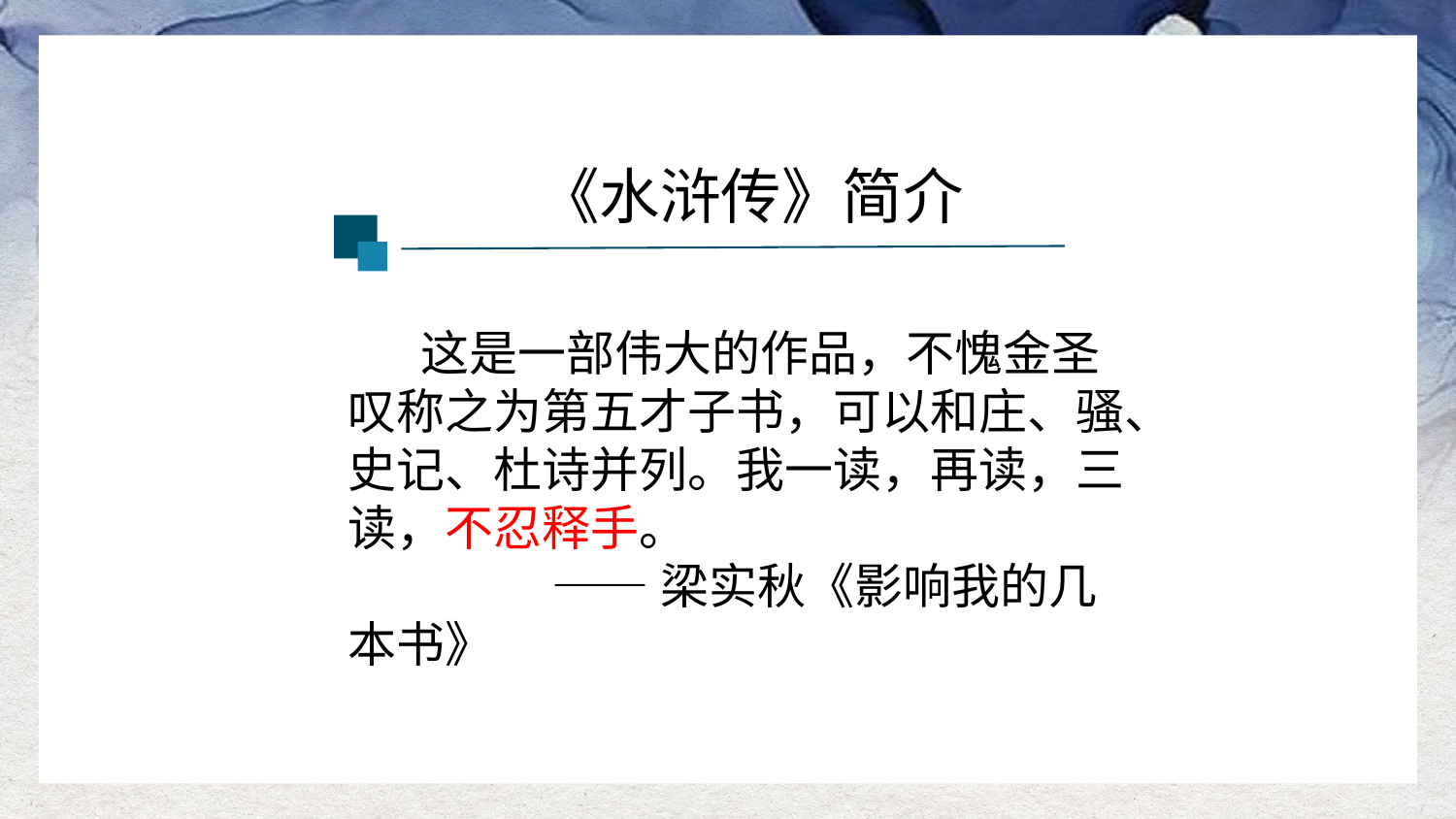

《水浒传》简介

这是一部伟大的作品，不愧金圣叹称之为第五才子书，可以和庄、骚、史记、杜诗并列。我一读，再读，三读，不忍释手。
            ——梁实秋《影响我的几本书》